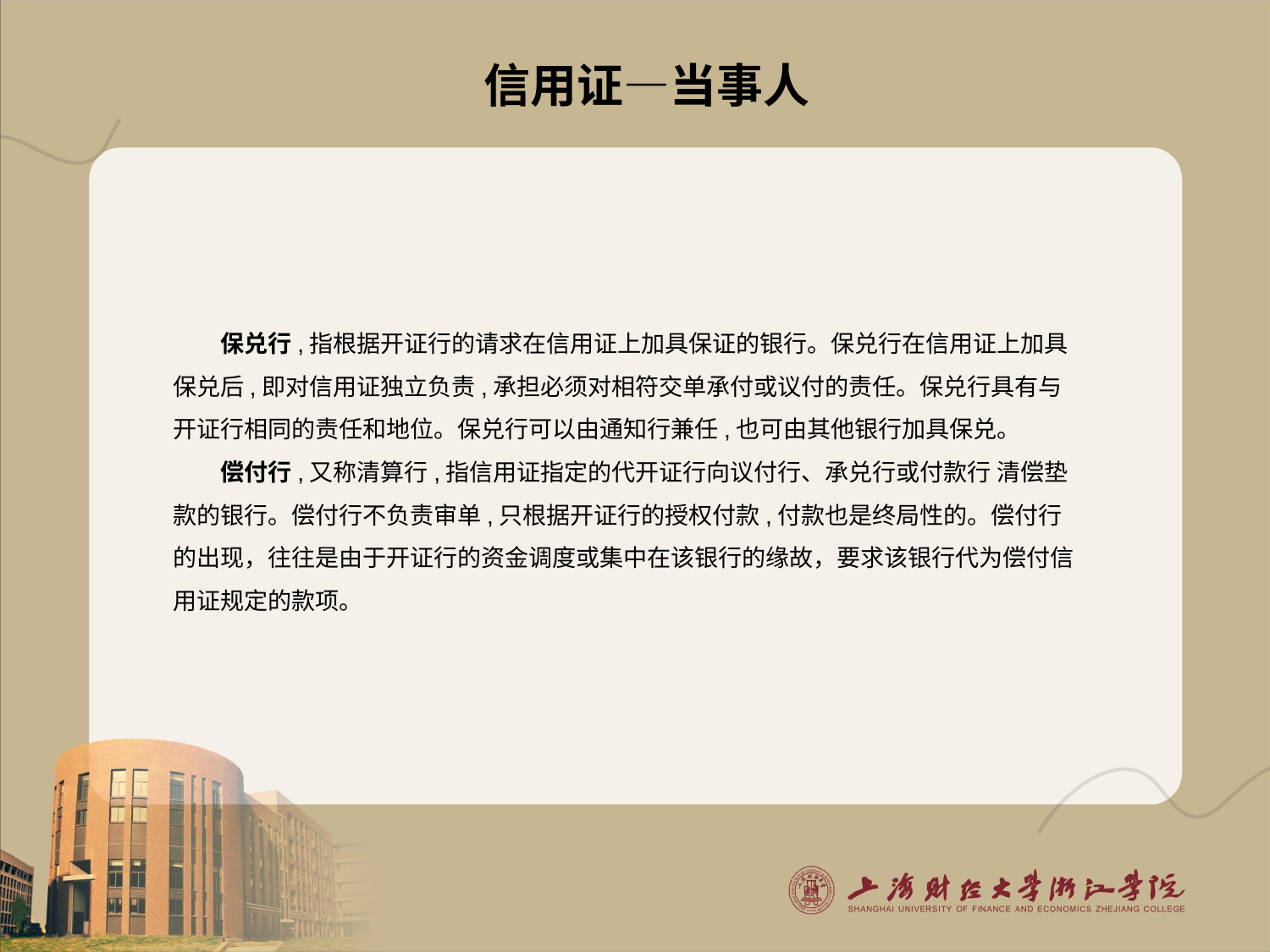

# 信用证—当事人
保兑行,指根据开证行的请求在信用证上加具保证的银行。保兑行在信用证上加具保兑后,即对信用证独立负责,承担必须对相符交单承付或议付的责任。保兑行具有与开证行相同的责任和地位。保兑行可以由通知行兼任,也可由其他银行加具保兑。
偿付行,又称清算行,指信用证指定的代开证行向议付行、承兑行或付款行 清偿垫款的银行。偿付行不负责审单,只根据开证行的授权付款,付款也是终局性的。偿付行的出现，往往是由于开证行的资金调度或集中在该银行的缘故，要求该银行代为偿付信用证规定的款项。